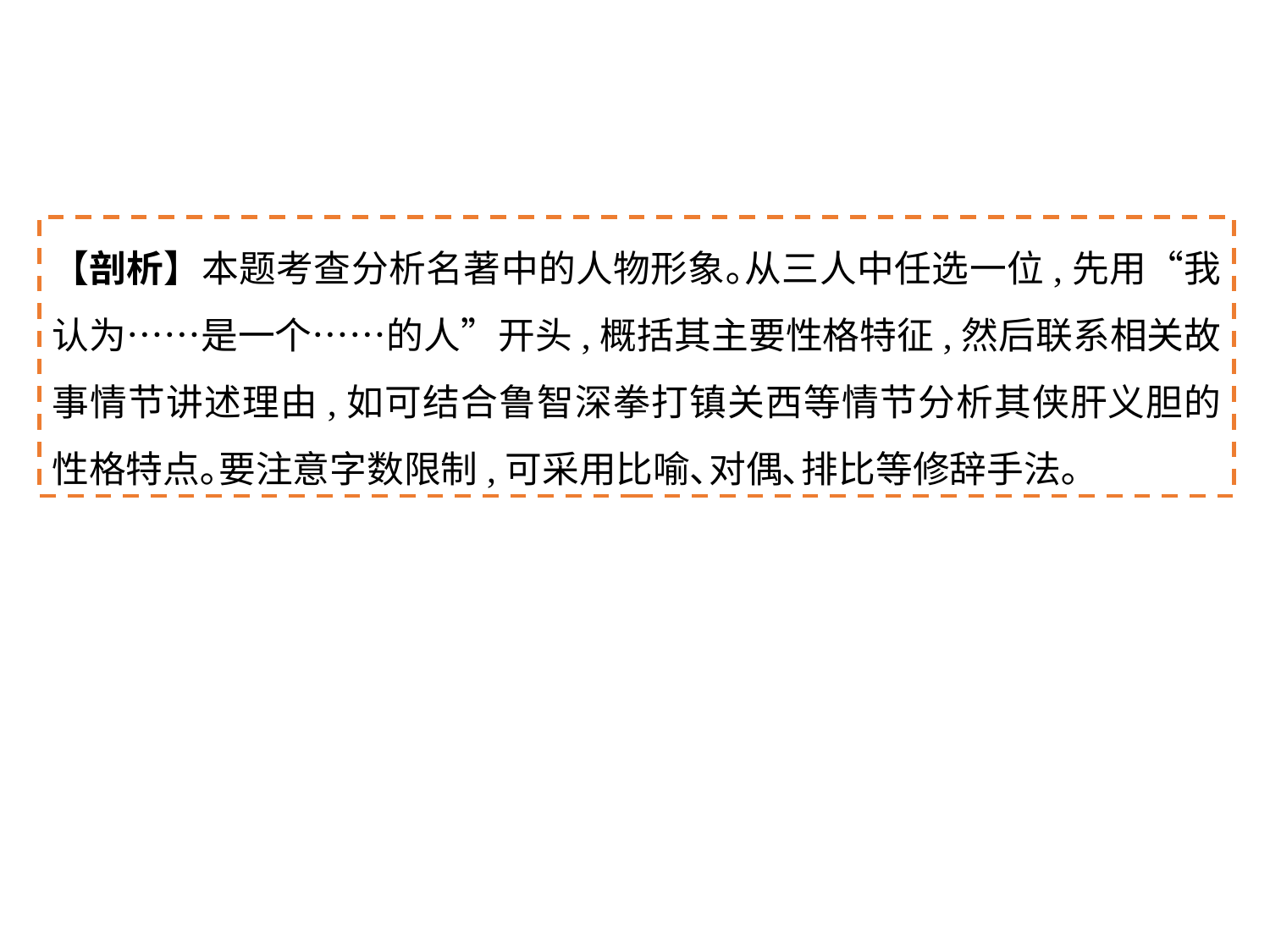

【剖析】本题考查分析名著中的人物形象｡从三人中任选一位,先用“我认为……是一个……的人”开头,概括其主要性格特征,然后联系相关故事情节讲述理由,如可结合鲁智深拳打镇关西等情节分析其侠肝义胆的性格特点｡要注意字数限制,可采用比喻､对偶､排比等修辞手法｡